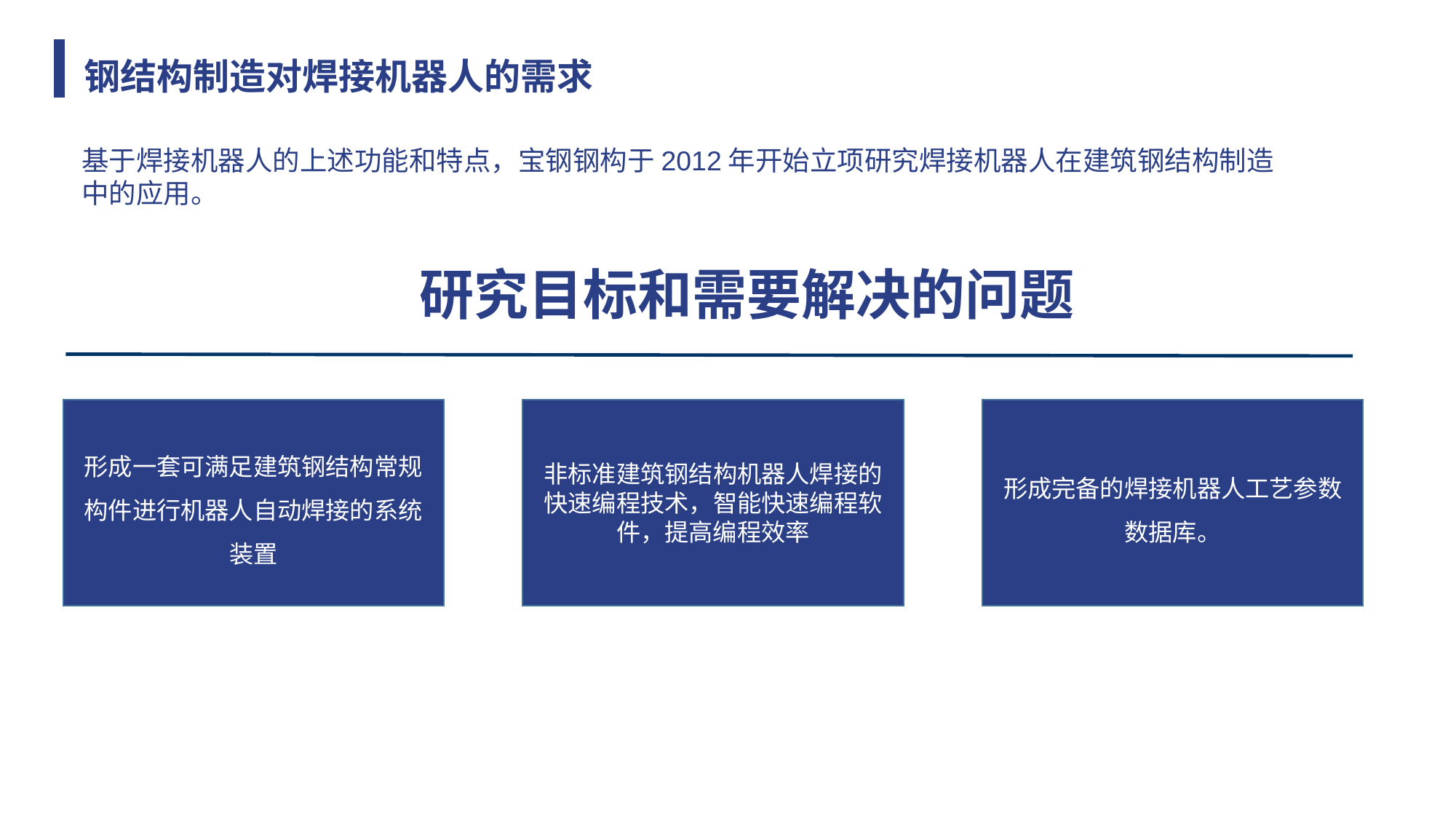

钢结构制造对焊接机器人的需求

基于焊接机器人的上述功能和特点，宝钢钢构于2012年开始立项研究焊接机器人在建筑钢结构制造中的应用。
研究目标和需要解决的问题
形成一套可满足建筑钢结构常规构件进行机器人自动焊接的系统装置
非标准建筑钢结构机器人焊接的快速编程技术，智能快速编程软件，提高编程效率
形成完备的焊接机器人工艺参数数据库。